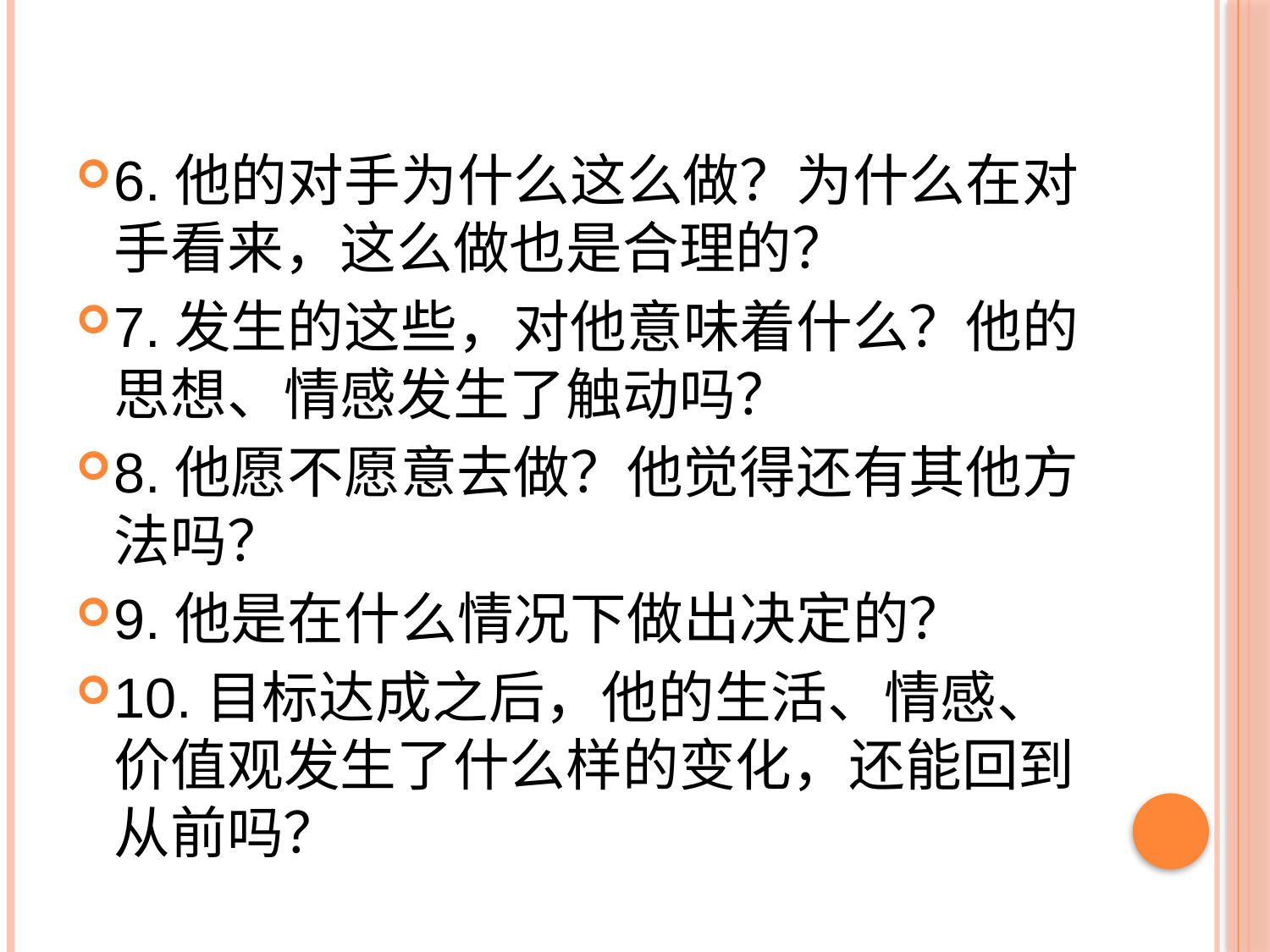

#
6.他的对手为什么这么做？为什么在对手看来，这么做也是合理的？
7.发生的这些，对他意味着什么？他的思想、情感发生了触动吗？
8.他愿不愿意去做？他觉得还有其他方法吗？
9.他是在什么情况下做出决定的？
10.目标达成之后，他的生活、情感、价值观发生了什么样的变化，还能回到从前吗？